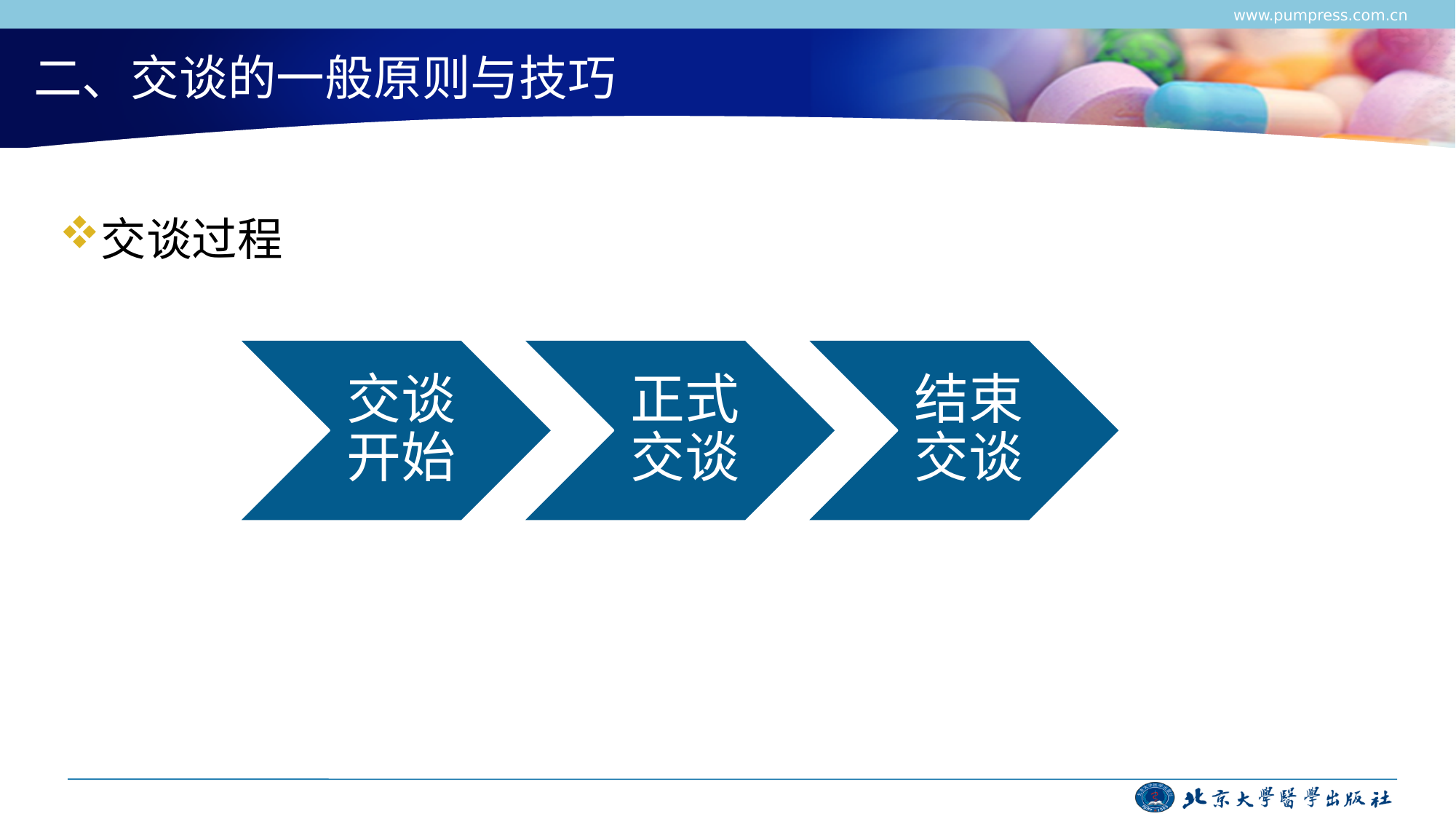

www.pumpress.com.cn
# 二、交谈的一般原则与技巧

交谈过程
交谈开始
正式交谈
结束交谈